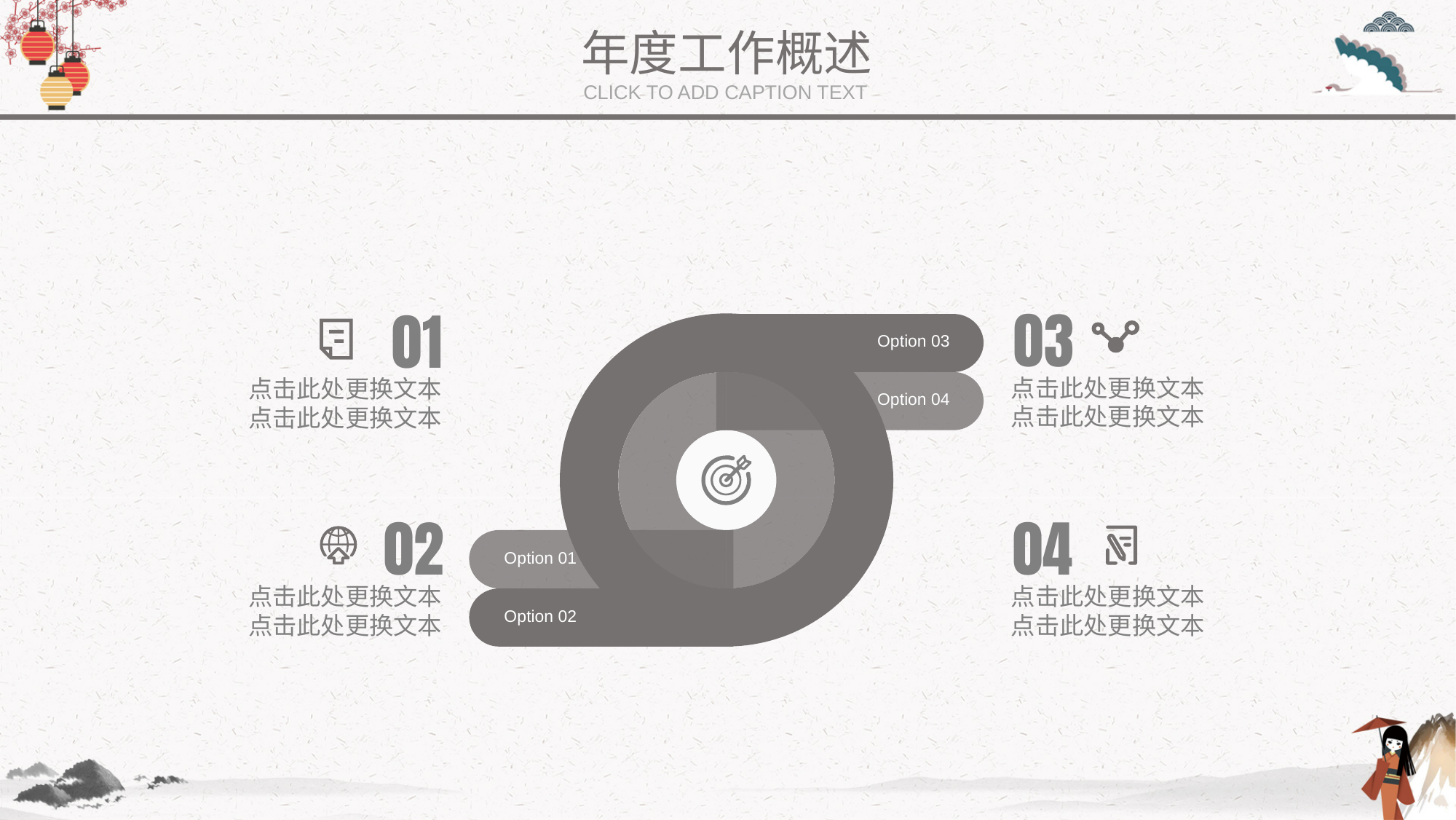

年度工作概述
CLICK TO ADD CAPTION TEXT

03
01

Option 03
点击此处更换文本
点击此处更换文本
点击此处更换文本
点击此处更换文本
Option 04
02
04

Option 01
点击此处更换文本
点击此处更换文本
点击此处更换文本
点击此处更换文本
Option 02